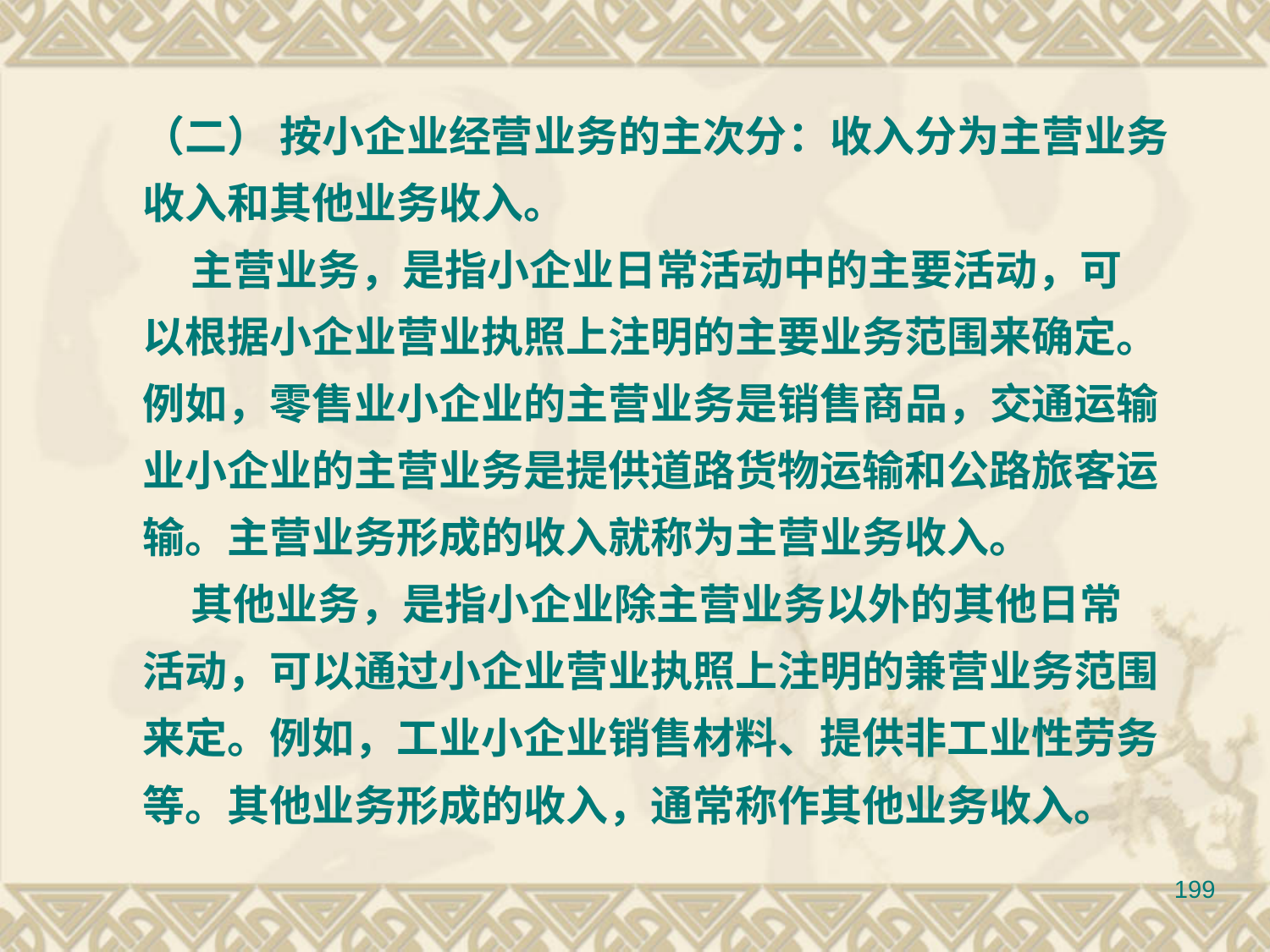

（二） 按小企业经营业务的主次分：收入分为主营业务
收入和其他业务收入。
    主营业务，是指小企业日常活动中的主要活动，可
以根据小企业营业执照上注明的主要业务范围来确定。
例如，零售业小企业的主营业务是销售商品，交通运输
业小企业的主营业务是提供道路货物运输和公路旅客运
输。主营业务形成的收入就称为主营业务收入。
    其他业务，是指小企业除主营业务以外的其他日常
活动，可以通过小企业营业执照上注明的兼营业务范围
来定。例如，工业小企业销售材料、提供非工业性劳务
等。其他业务形成的收入，通常称作其他业务收入。
199